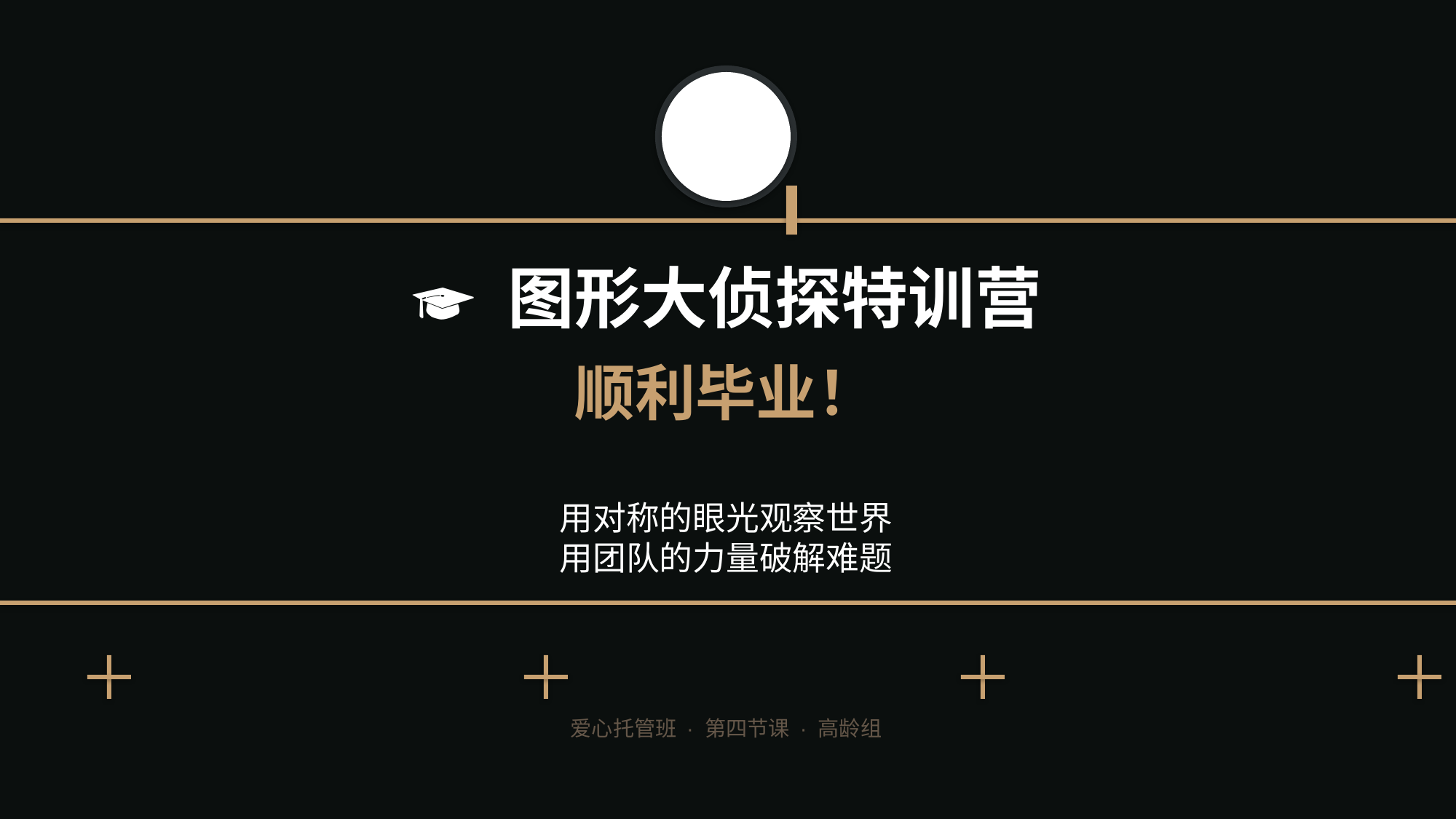

🎓 图形大侦探特训营
顺利毕业！
用对称的眼光观察世界
用团队的力量破解难题

爱心托管班 · 第四节课 · 高龄组